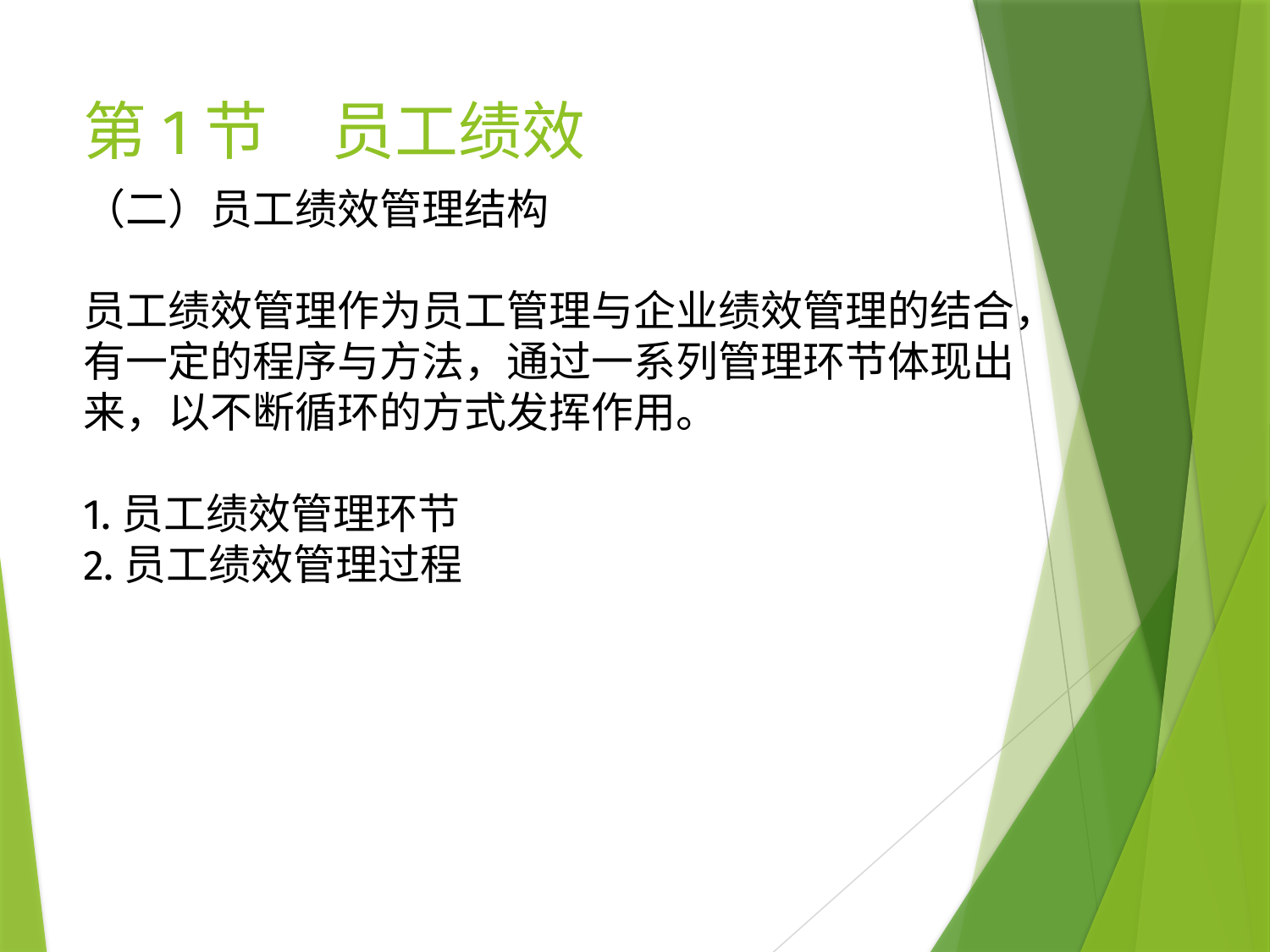

# 第1节　员工绩效
（二）员工绩效管理结构

员工绩效管理作为员工管理与企业绩效管理的结合，有一定的程序与方法，通过一系列管理环节体现出来，以不断循环的方式发挥作用。

1.员工绩效管理环节
2.员工绩效管理过程